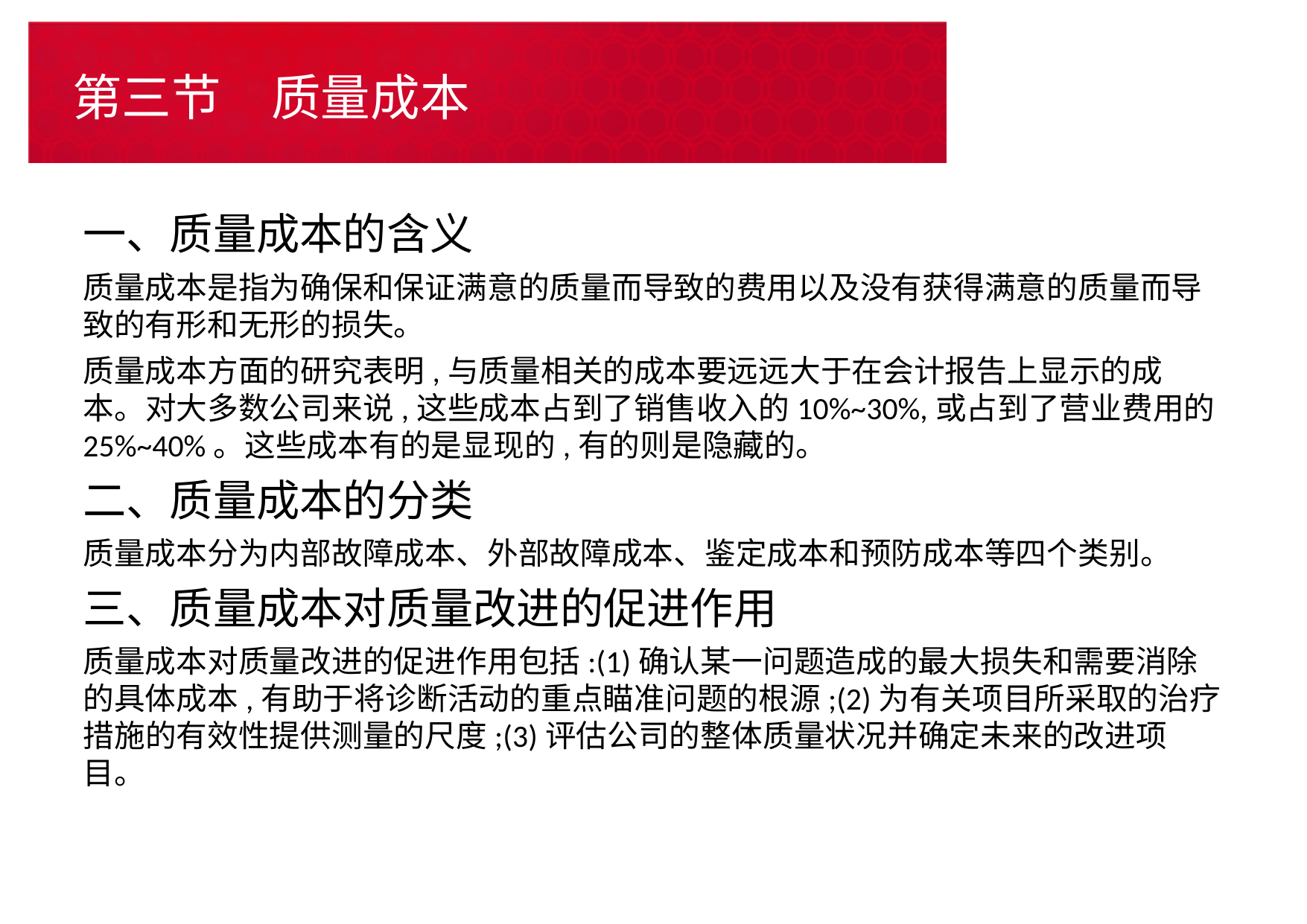

# 第三节　质量成本
一、质量成本的含义
质量成本是指为确保和保证满意的质量而导致的费用以及没有获得满意的质量而导致的有形和无形的损失。
质量成本方面的研究表明,与质量相关的成本要远远大于在会计报告上显示的成本。对大多数公司来说,这些成本占到了销售收入的10%~30%,或占到了营业费用的25%~40%。这些成本有的是显现的,有的则是隐藏的。
二、质量成本的分类
质量成本分为内部故障成本、外部故障成本、鉴定成本和预防成本等四个类别。
三、质量成本对质量改进的促进作用
质量成本对质量改进的促进作用包括:(1)确认某一问题造成的最大损失和需要消除的具体成本,有助于将诊断活动的重点瞄准问题的根源;(2)为有关项目所采取的治疗措施的有效性提供测量的尺度;(3)评估公司的整体质量状况并确定未来的改进项目。